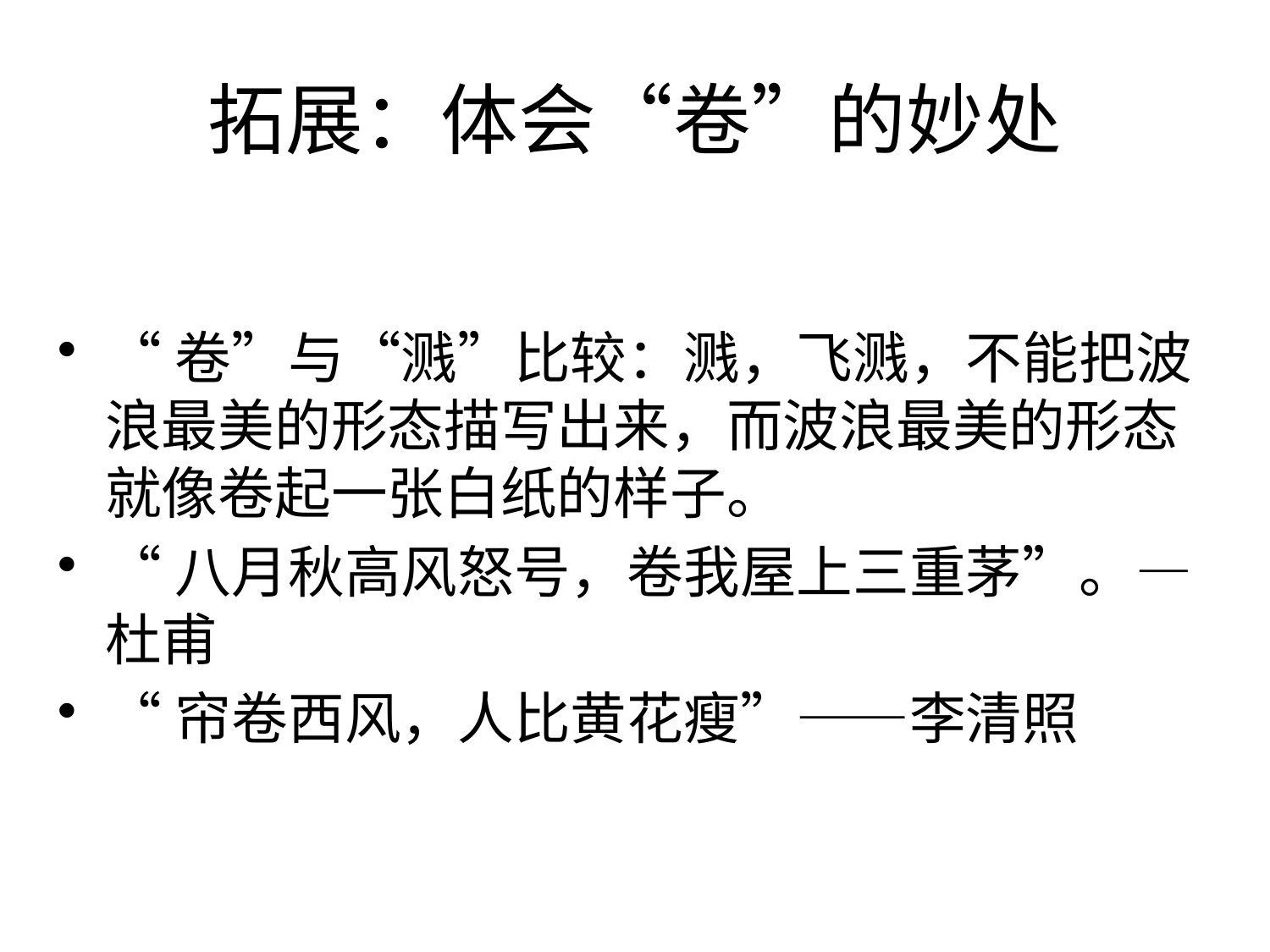

# 拓展：体会“卷”的妙处
“卷”与“溅”比较：溅，飞溅，不能把波浪最美的形态描写出来，而波浪最美的形态就像卷起一张白纸的样子。
“八月秋高风怒号，卷我屋上三重茅”。—杜甫
“帘卷西风，人比黄花瘦”——李清照